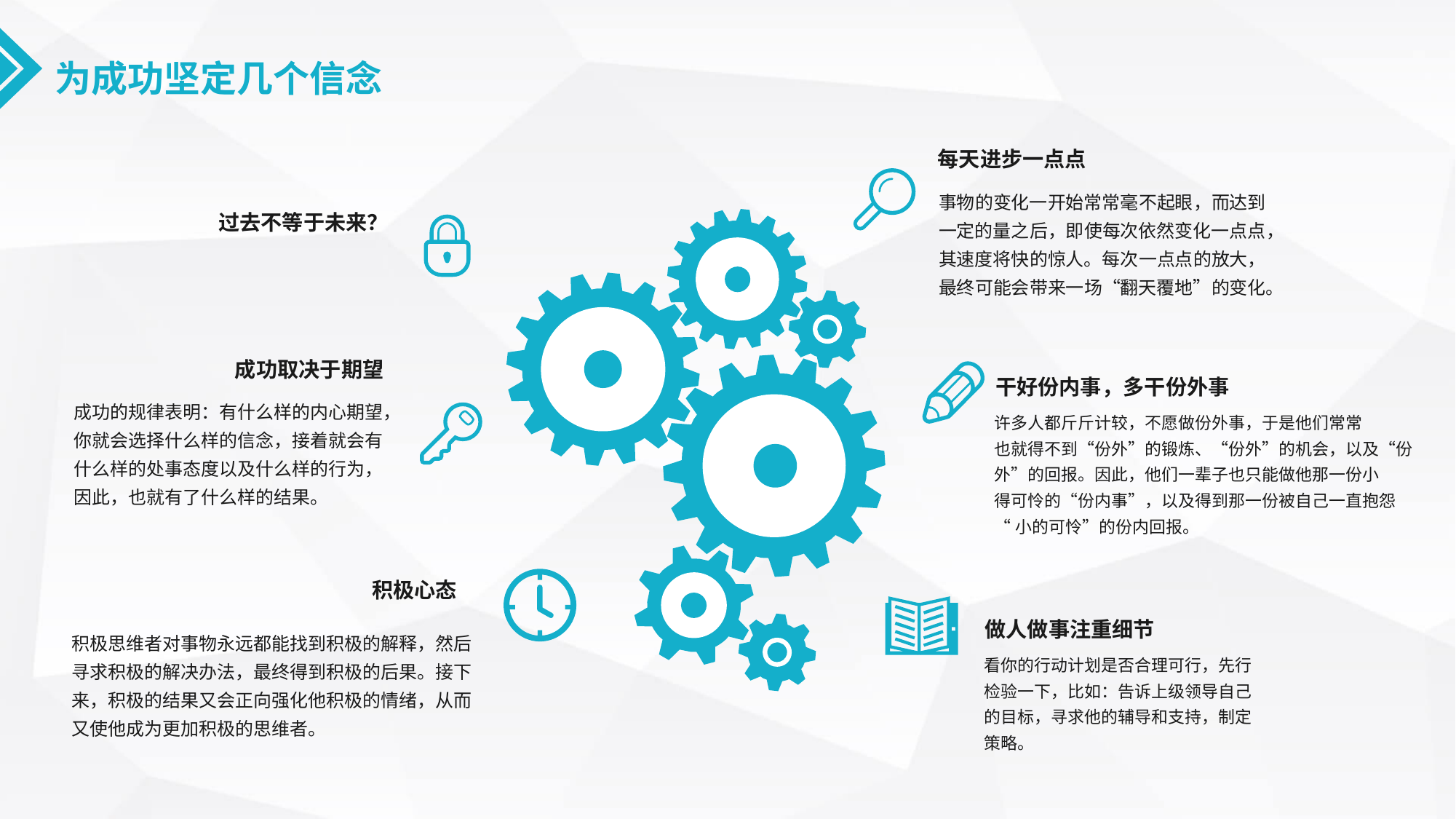

为成功坚定几个信念
每天进步一点点

事物的变化一开始常常毫不起眼，而达到一定的量之后，即使每次依然变化一点点，其速度将快的惊人。每次一点点的放大，最终可能会带来一场“翻天覆地”的变化。
过去不等于未来？

成功取决于期望

干好份内事，多干份外事

成功的规律表明：有什么样的内心期望，你就会选择什么样的信念，接着就会有什么样的处事态度以及什么样的行为，因此，也就有了什么样的结果。
许多人都斤斤计较，不愿做份外事，于是他们常常
也就得不到“份外”的锻炼、“份外”的机会，以及“份
外”的回报。因此，他们一辈子也只能做他那一份小
得可怜的“份内事”，以及得到那一份被自己一直抱怨
“小的可怜”的份内回报。

积极心态

做人做事注重细节

积极思维者对事物永远都能找到积极的解释，然后寻求积极的解决办法，最终得到积极的后果。接下来，积极的结果又会正向强化他积极的情绪，从而又使他成为更加积极的思维者。

看你的行动计划是否合理可行，先行检验一下，比如：告诉上级领导自己的目标，寻求他的辅导和支持，制定策略。